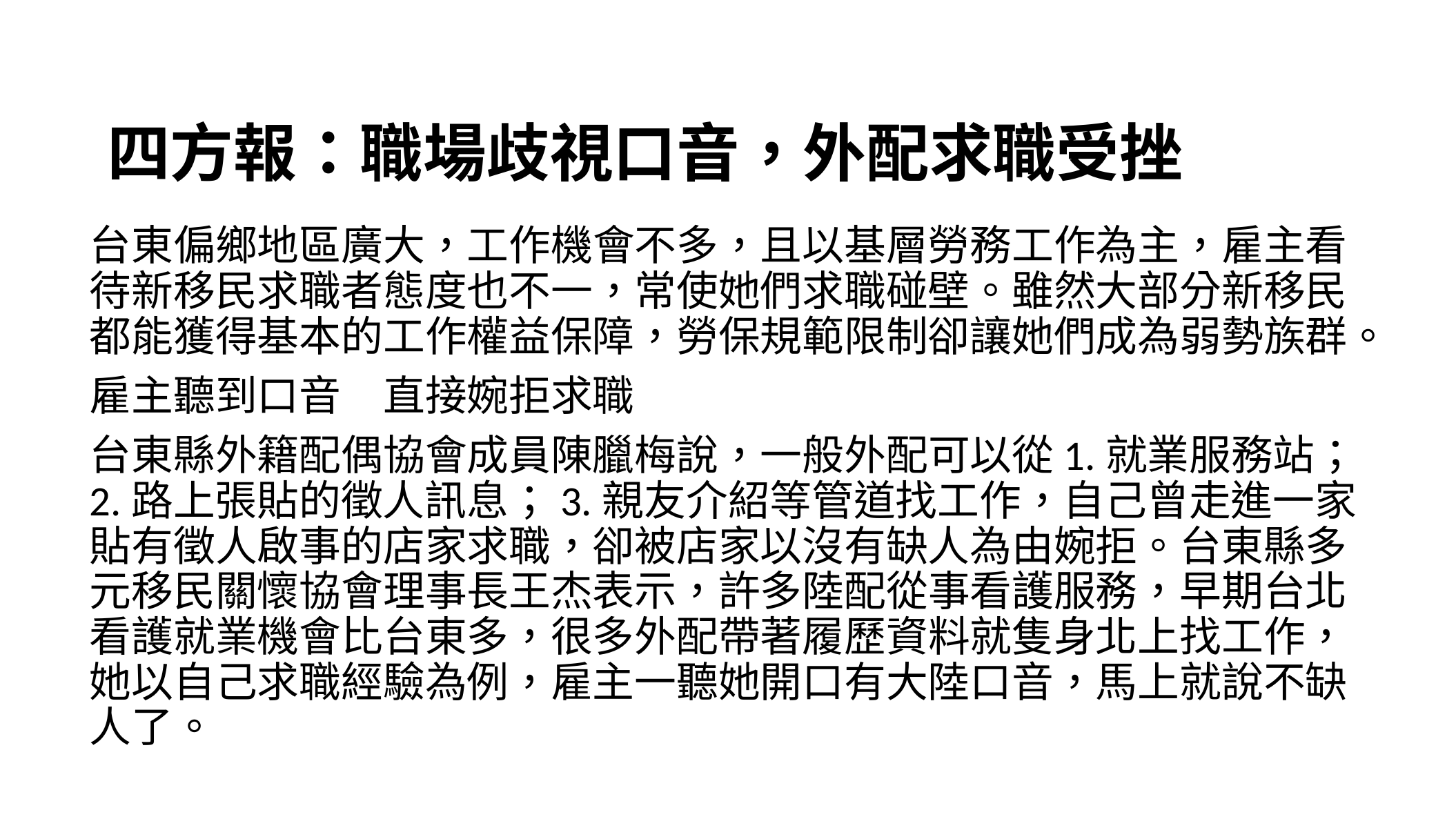

# 四方報：職場歧視口音，外配求職受挫
台東偏鄉地區廣大，工作機會不多，且以基層勞務工作為主，雇主看待新移民求職者態度也不一，常使她們求職碰壁。雖然大部分新移民都能獲得基本的工作權益保障，勞保規範限制卻讓她們成為弱勢族群。
雇主聽到口音　直接婉拒求職
台東縣外籍配偶協會成員陳臘梅說，一般外配可以從1.就業服務站；2.路上張貼的徵人訊息；3.親友介紹等管道找工作，自己曾走進一家貼有徵人啟事的店家求職，卻被店家以沒有缺人為由婉拒。台東縣多元移民關懷協會理事長王杰表示，許多陸配從事看護服務，早期台北看護就業機會比台東多，很多外配帶著履歷資料就隻身北上找工作，她以自己求職經驗為例，雇主一聽她開口有大陸口音，馬上就說不缺人了。